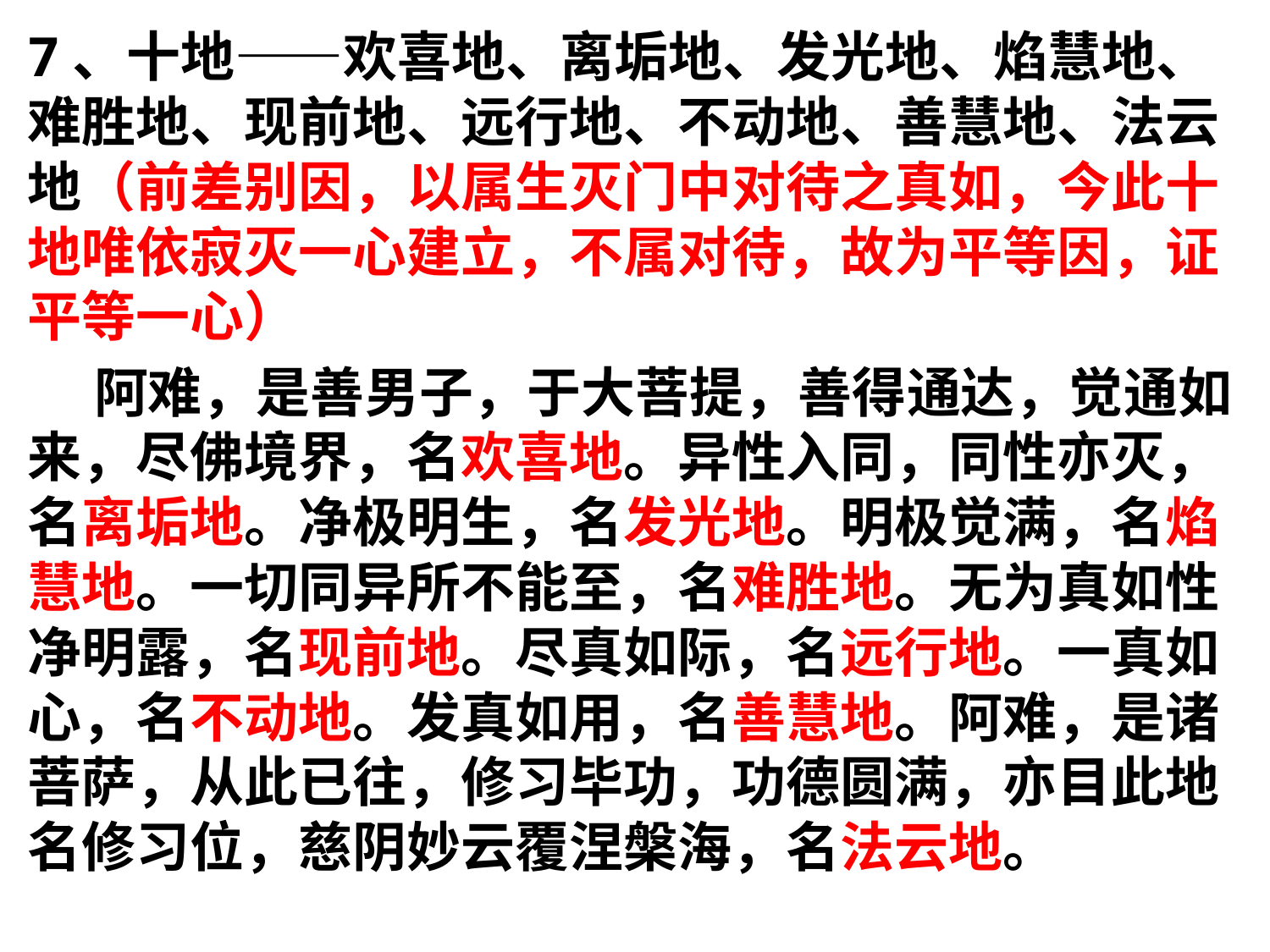

7、十地——欢喜地、离垢地、发光地、焰慧地、难胜地、现前地、远行地、不动地、善慧地、法云地（前差别因，以属生灭门中对待之真如，今此十地唯依寂灭一心建立，不属对待，故为平等因，证平等一心）
　 阿难，是善男子，于大菩提，善得通达，觉通如来，尽佛境界，名欢喜地。异性入同，同性亦灭，名离垢地。净极明生，名发光地。明极觉满，名焰慧地。一切同异所不能至，名难胜地。无为真如性净明露，名现前地。尽真如际，名远行地。一真如心，名不动地。发真如用，名善慧地。阿难，是诸菩萨，从此已往，修习毕功，功德圆满，亦目此地名修习位，慈阴妙云覆涅槃海，名法云地。